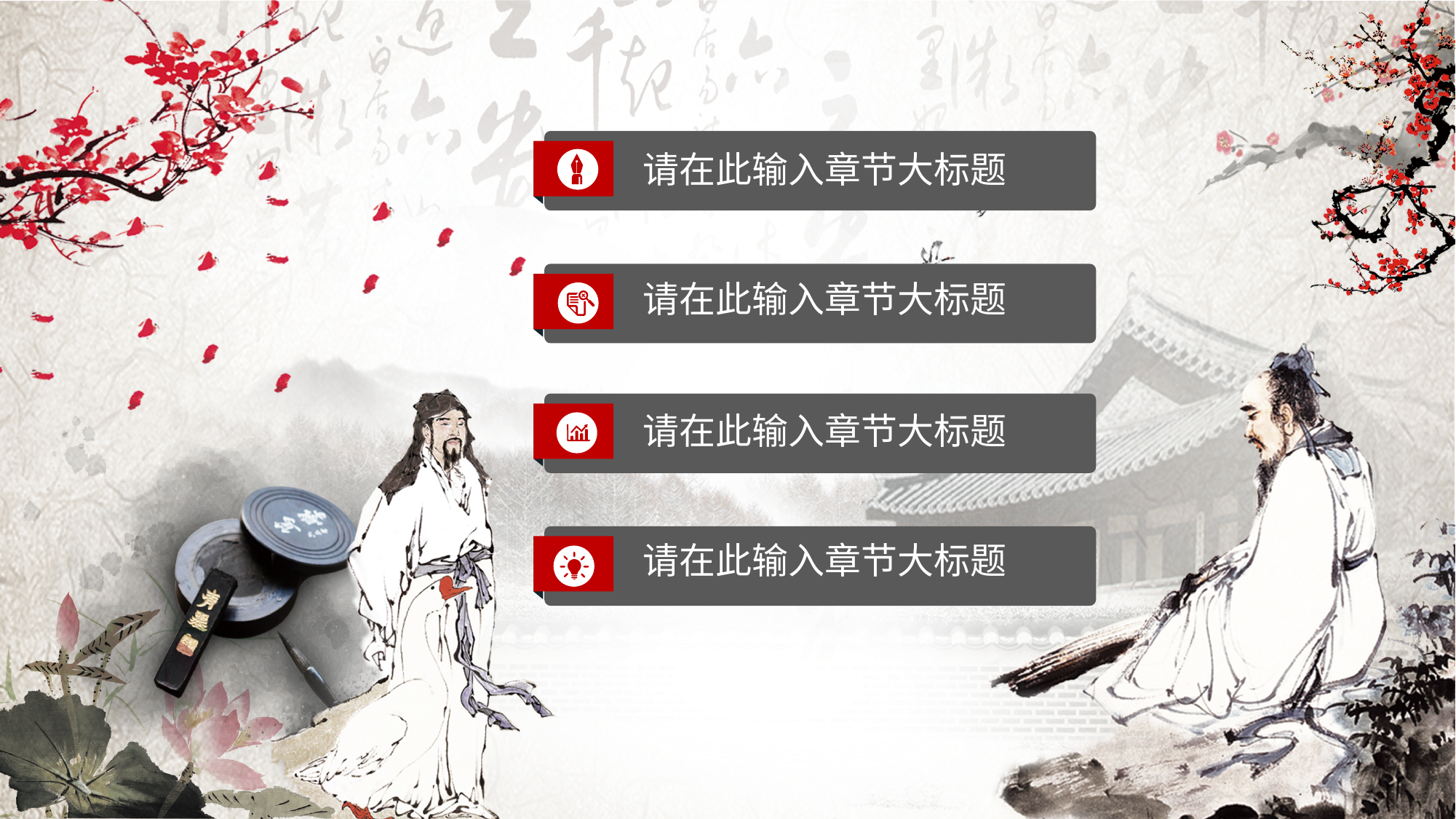

请在此输入章节大标题

请在此输入章节大标题

请在此输入章节大标题

请在此输入章节大标题